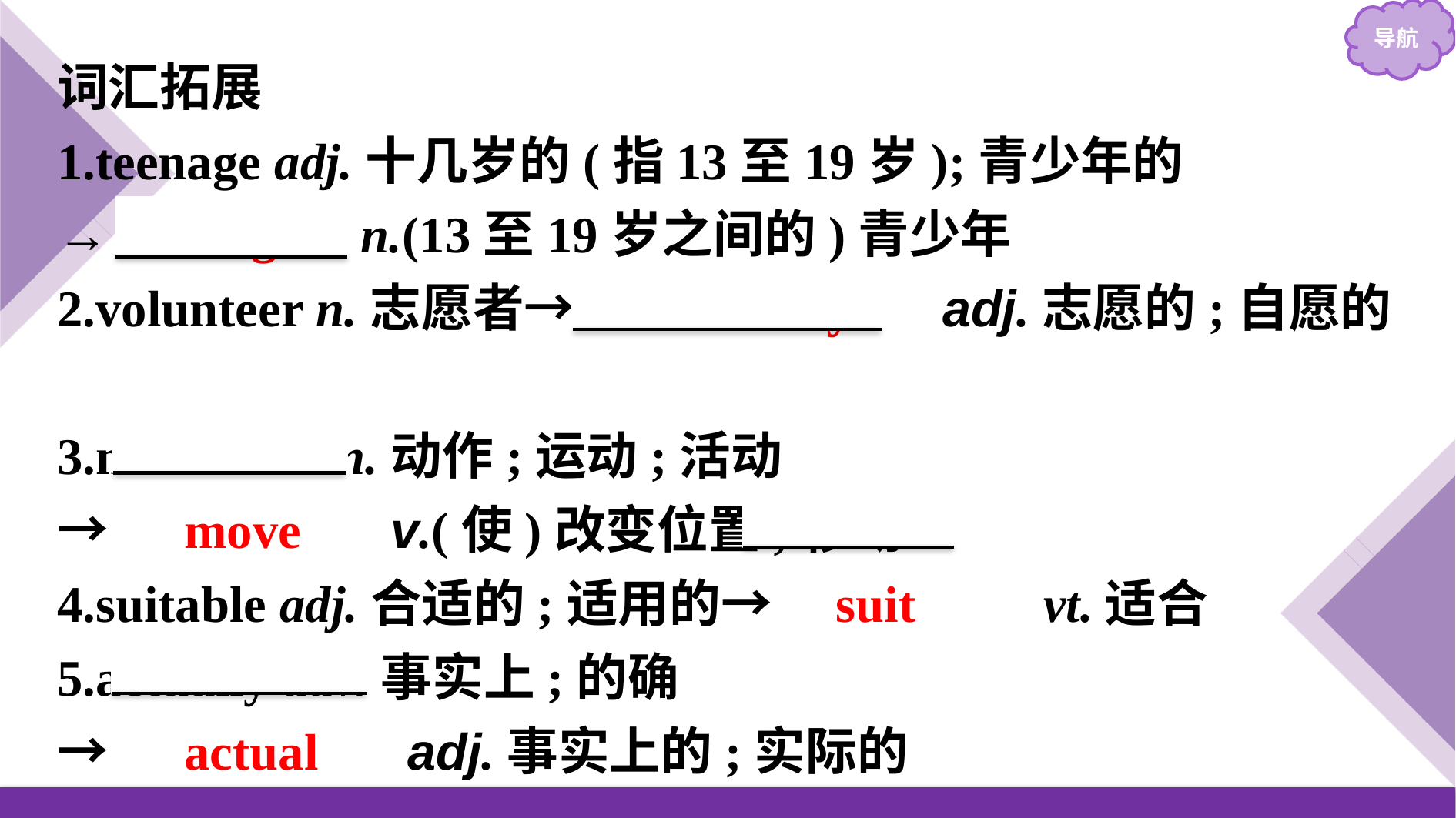

词汇拓展
1.teenage adj.十几岁的(指13至19岁);青少年的
→  teenager   n.(13至19岁之间的)青少年
2.volunteer n.志愿者→　voluntary　 adj.志愿的;自愿的
3.movement n.动作;运动;活动
→　move　 v.(使)改变位置;移动
4.suitable adj.合适的;适用的→　suit　　vt.适合
5.actually adv.事实上;的确
→　actual　 adj.事实上的;实际的